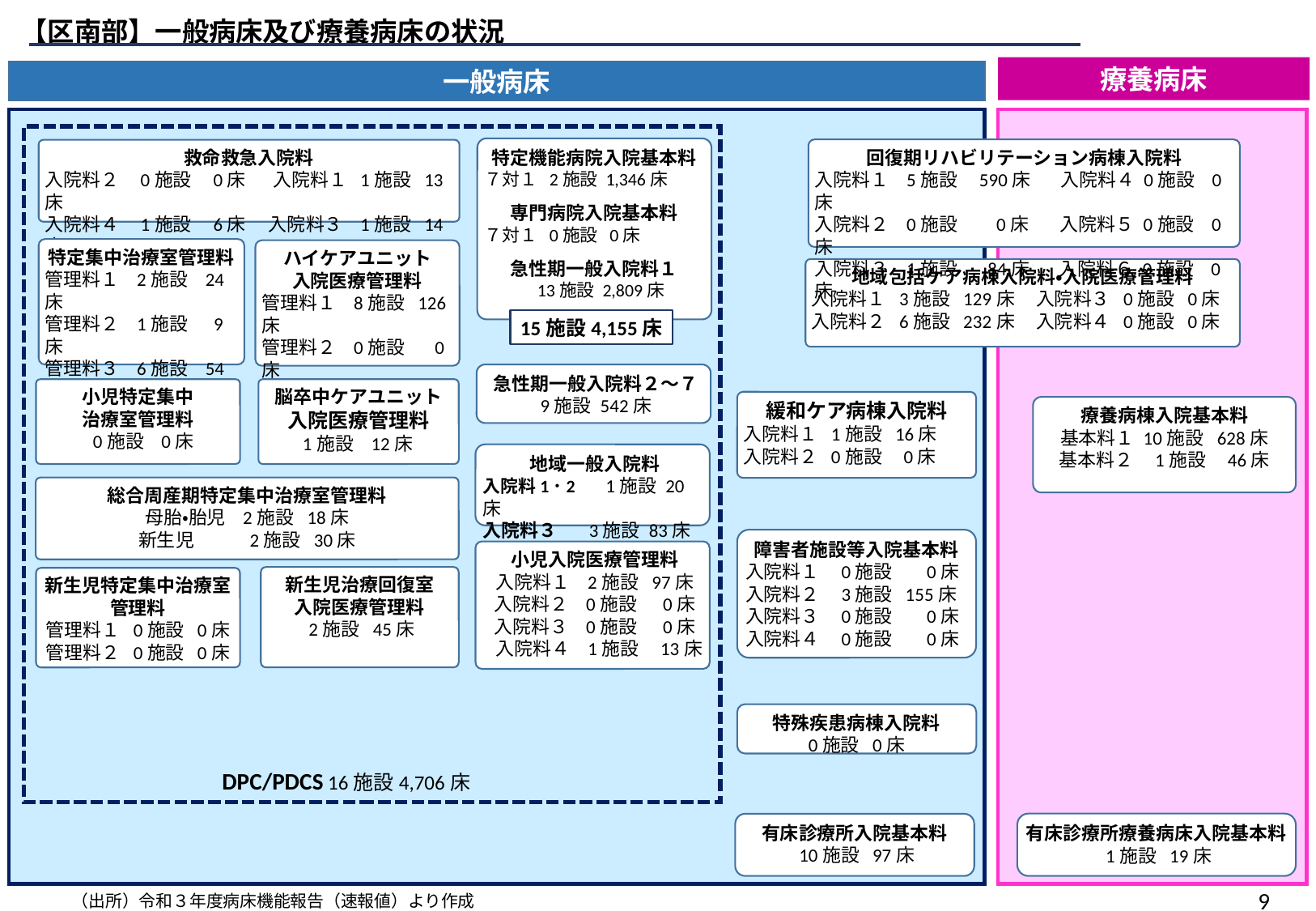

【区南部】一般病床及び療養病床の状況
療養病床
一般病床

特定機能病院入院基本料
７対１  2施設 1,346床

専門病院入院基本料
７対１  0施設  0床

急性期一般入院料１
             13施設 2,809床

回復期リハビリテーション病棟入院料
入院料１   5施設    590床       入院料４ 0施設   0床
入院料２   0施設        0床　   入院料５ 0施設   0床
入院料３   1施設      84床       入院料６ 0施設   0床
救命救急入院料
入院料２    0施設    0床　  入院料１  1施設  13床
入院料４    1施設    6床　 入院料３   1施設  14床
特定集中治療室管理料
管理料１   2施設   24床
管理料２   1施設     9床
管理料３   6施設   54床
管理料４   0施設     0床
ハイケアユニット
入院医療管理料
管理料１   8施設  126床
管理料２   0施設      0床
地域包括ケア病棟入院料・入院医療管理料
入院料１  3施設  129床     入院料３  0施設  0床
入院料２  6施設  232床     入院料４  0施設  0床
15施設4,155床
急性期一般入院料２～７
9施設 542床
小児特定集中
治療室管理料
            0施設   0床
脳卒中ケアユニット
入院医療管理料
         1施設   12床
緩和ケア病棟入院料
入院料１  1施設  16床
入院料２  0施設    0床
療養病棟入院基本料
基本料１ 10施設  628床
基本料２    1施設    46床
地域一般入院料
入院料1･2　 1施設 20床
入院料３　  3施設 83床
総合周産期特定集中治療室管理料
母胎・胎児   2施設  18床
新生児            2施設  30床

障害者施設等入院基本料
入院料１    0施設       0床
入院料２    3施設  155床
入院料３    0施設       0床
入院料４    0施設       0床
小児入院医療管理料
入院料１   2施設  97床
入院料２   0施設     0床
入院料３   0施設     0床
 入院料４   1施設    13床
新生児治療回復室
入院医療管理料
 2施設  45床
新生児特定集中治療室
管理料
管理料１  0施設  0床
管理料２  0施設  0床
特殊疾患病棟入院料
0施設  0床
DPC/PDCS 16施設4,706床
有床診療所療養病床入院基本料
 1施設  19床
有床診療所入院基本料
 10施設  97床
9
（出所）令和３年度病床機能報告（速報値）より作成